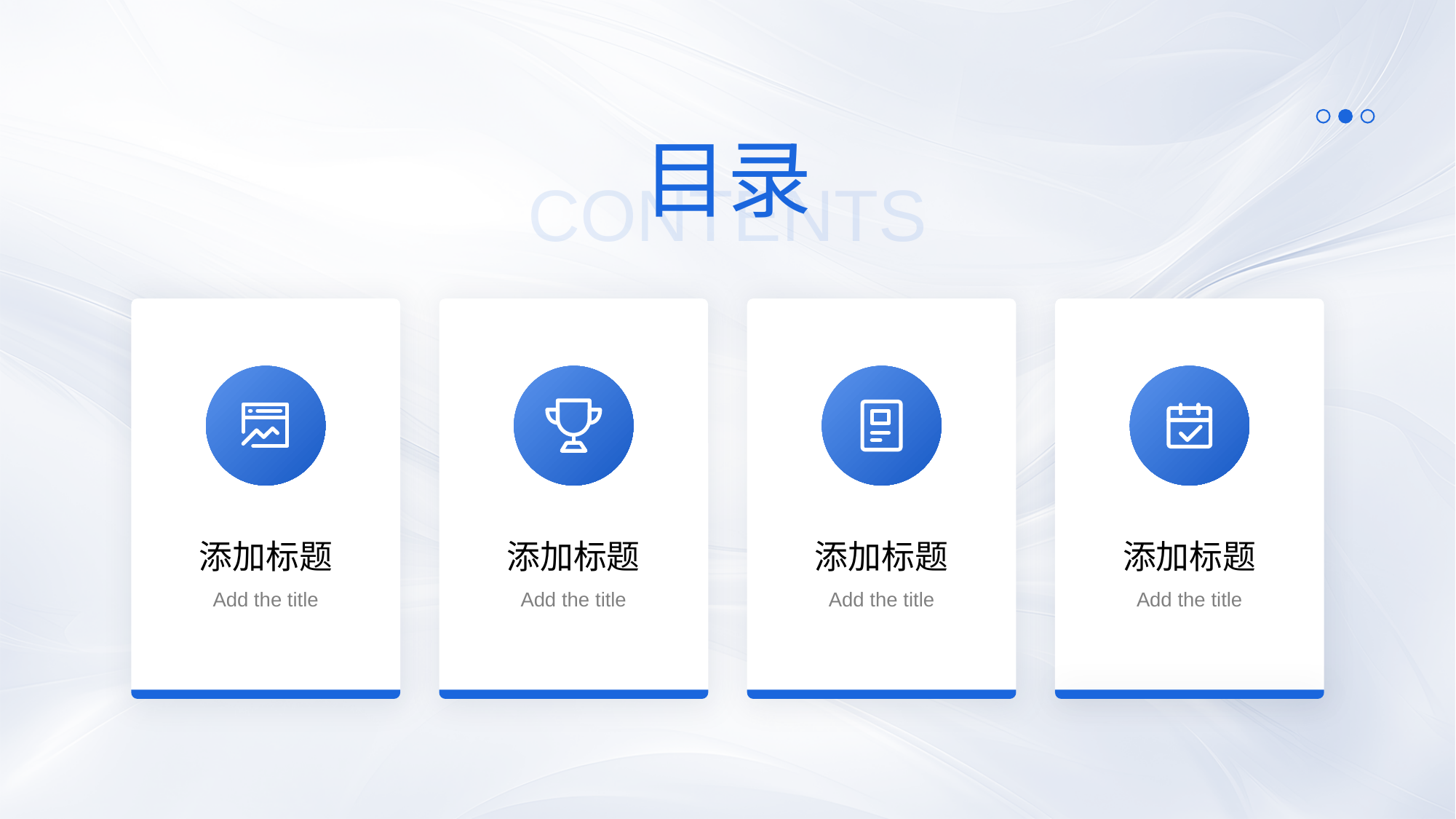

目录
CONTENTS

添加标题
Add the title

添加标题
Add the title

添加标题
Add the title

添加标题
Add the title